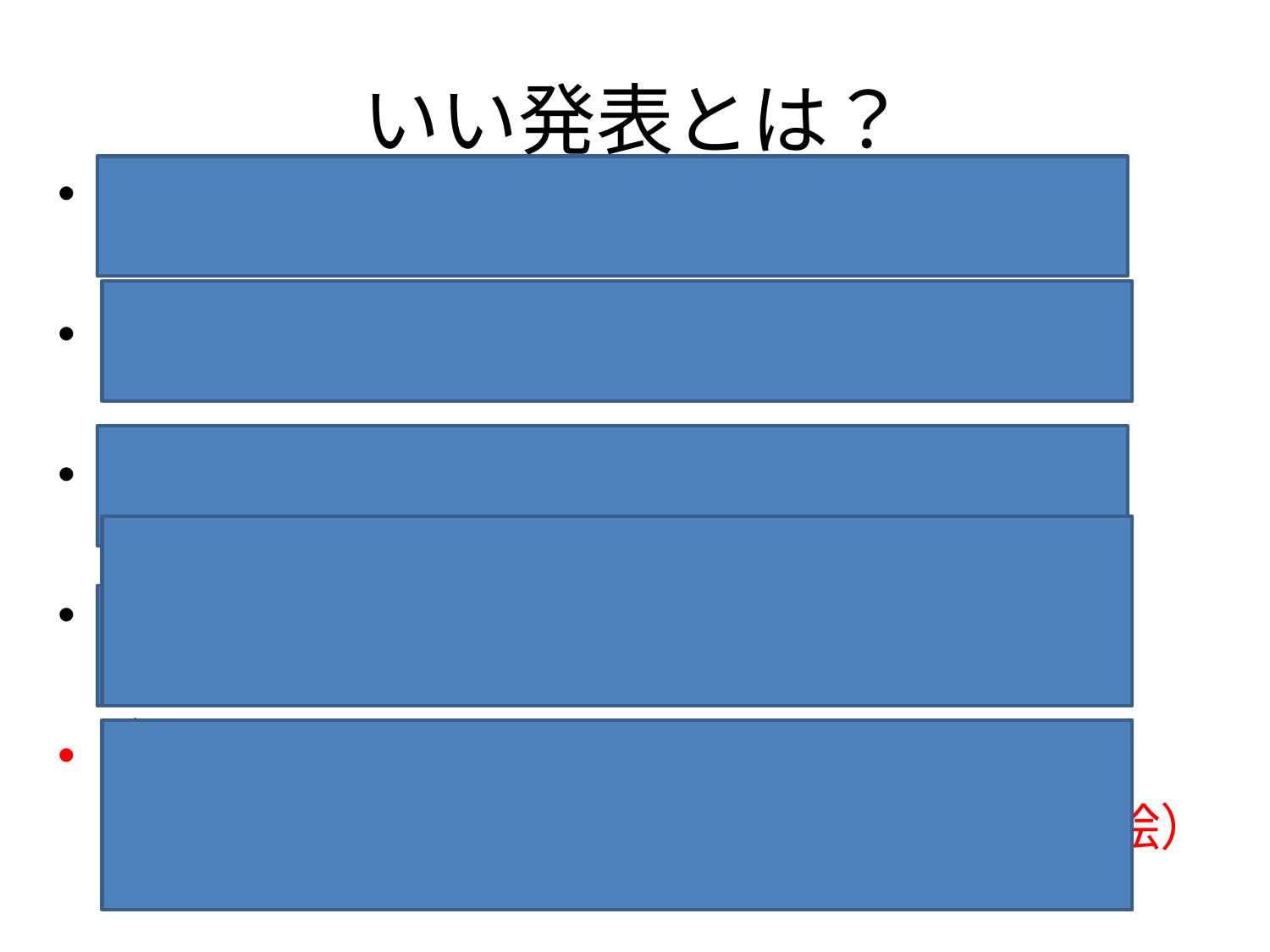

# いい発表とは？
大きい声

ゆっくり、はっきり

えがお

アイコンタクト

聞いている人がわかるように
　　　　　　　　（かんたんなことば、写真や絵）

き　　　　　　　　　　　ひと

しゃしん　　　え